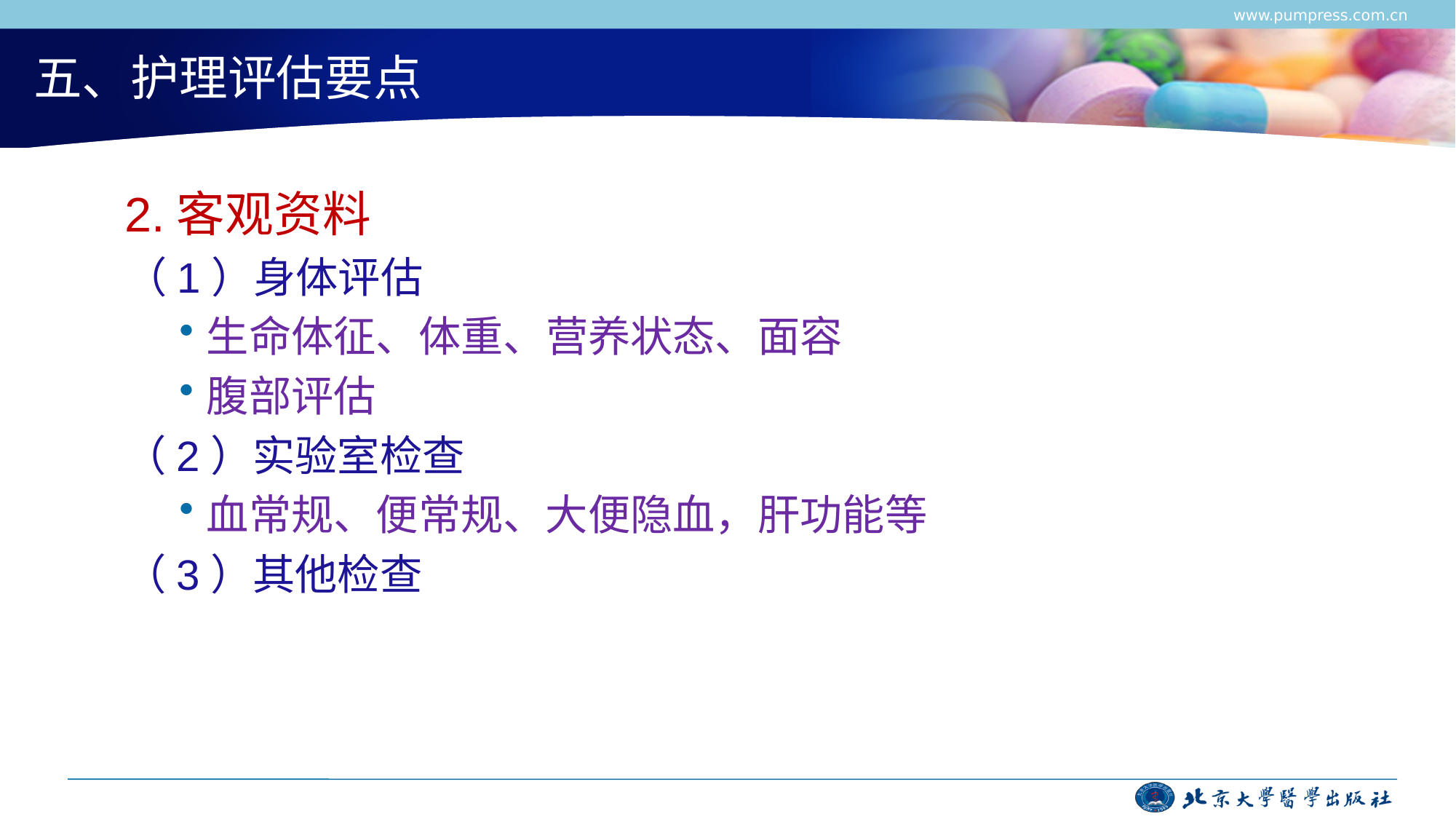

www.pumpress.com.cn
# 五、护理评估要点
2.客观资料
（1）身体评估
生命体征、体重、营养状态、面容
腹部评估
（2）实验室检查
血常规、便常规、大便隐血，肝功能等
（3）其他检查